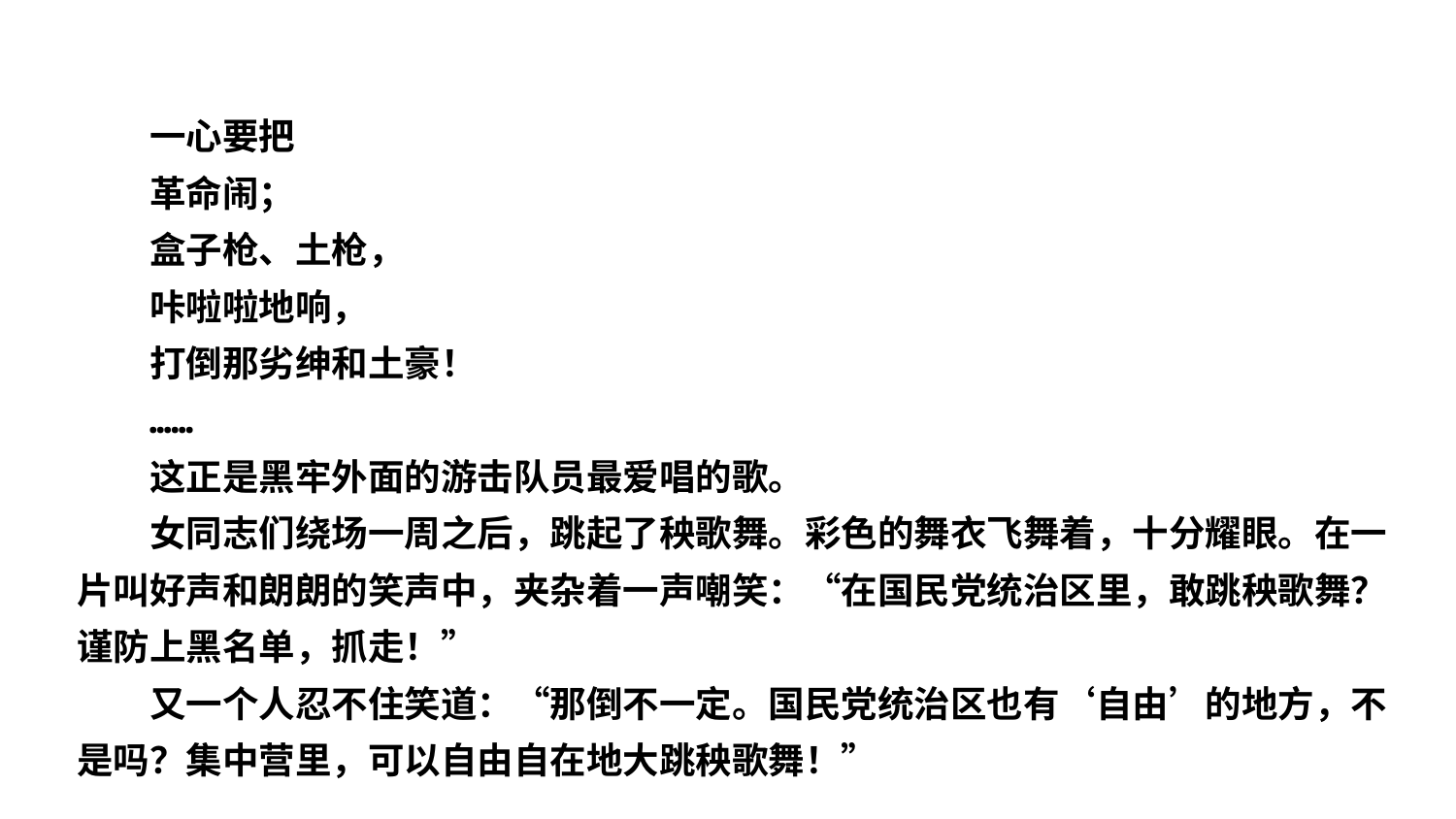

一心要把
革命闹；
盒子枪、土枪，
咔啦啦地响，
打倒那劣绅和土豪！
……
这正是黑牢外面的游击队员最爱唱的歌。
女同志们绕场一周之后，跳起了秧歌舞。彩色的舞衣飞舞着，十分耀眼。在一片叫好声和朗朗的笑声中，夹杂着一声嘲笑：“在国民党统治区里，敢跳秧歌舞？谨防上黑名单，抓走！”
又一个人忍不住笑道：“那倒不一定。国民党统治区也有‘自由’的地方，不是吗？集中营里，可以自由自在地大跳秧歌舞！”